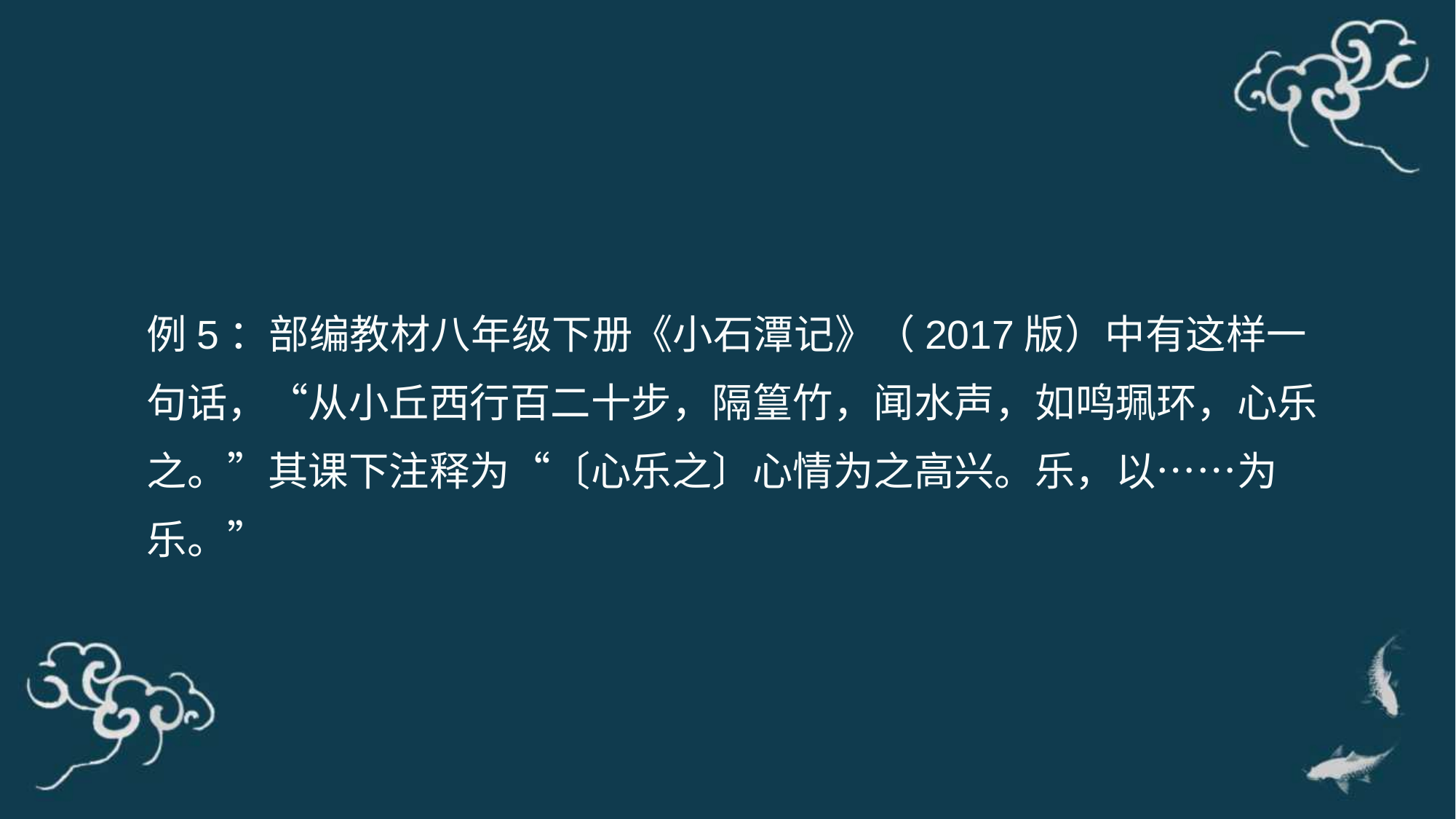

例5：部编教材八年级下册《小石潭记》（2017版）中有这样一句话，“从小丘西行百二十步，隔篁竹，闻水声，如鸣珮环，心乐之。”其课下注释为“〔心乐之〕心情为之高兴。乐，以……为乐。”